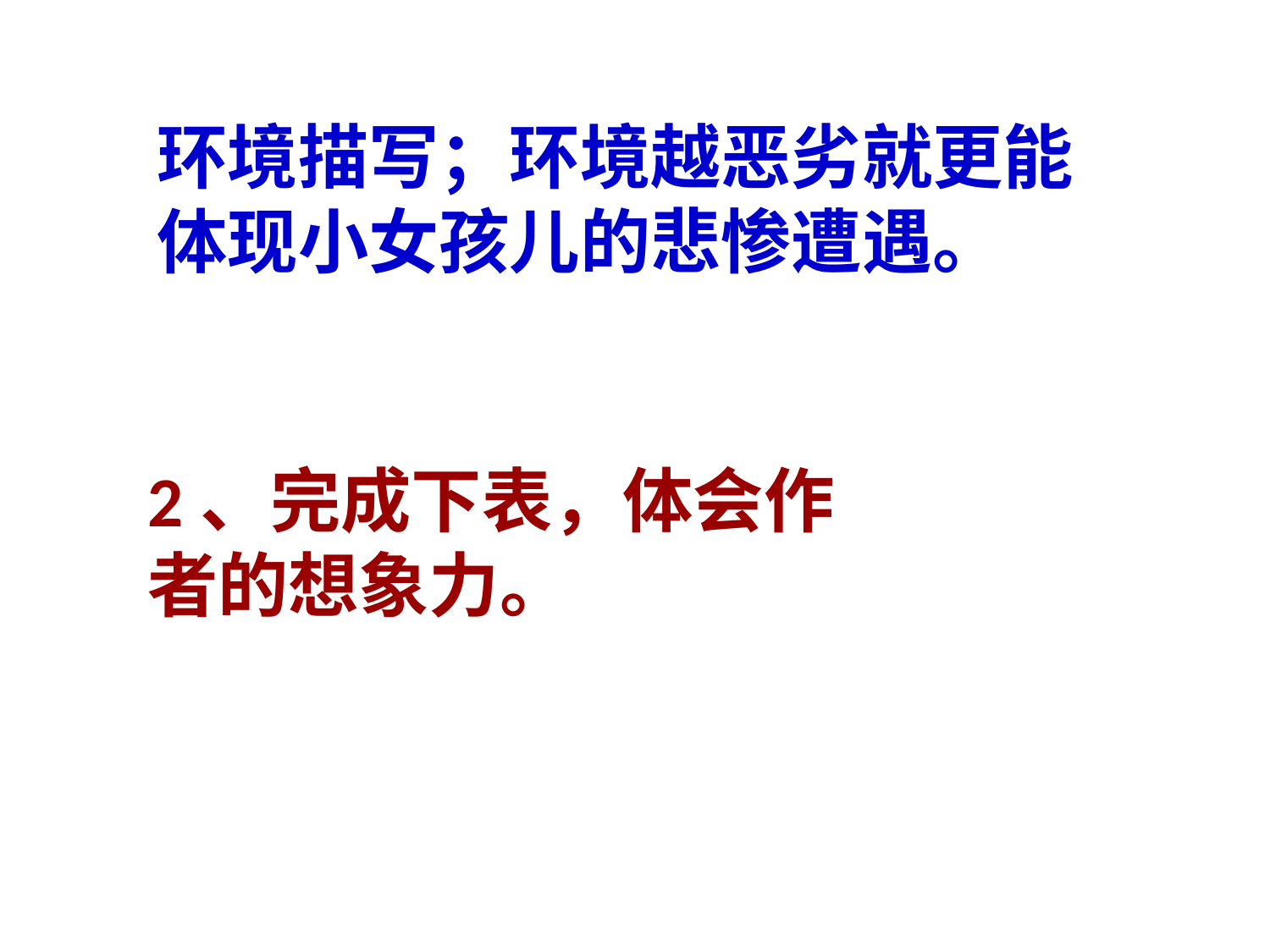

环境描写；环境越恶劣就更能体现小女孩儿的悲惨遭遇。
2、完成下表，体会作者的想象力。